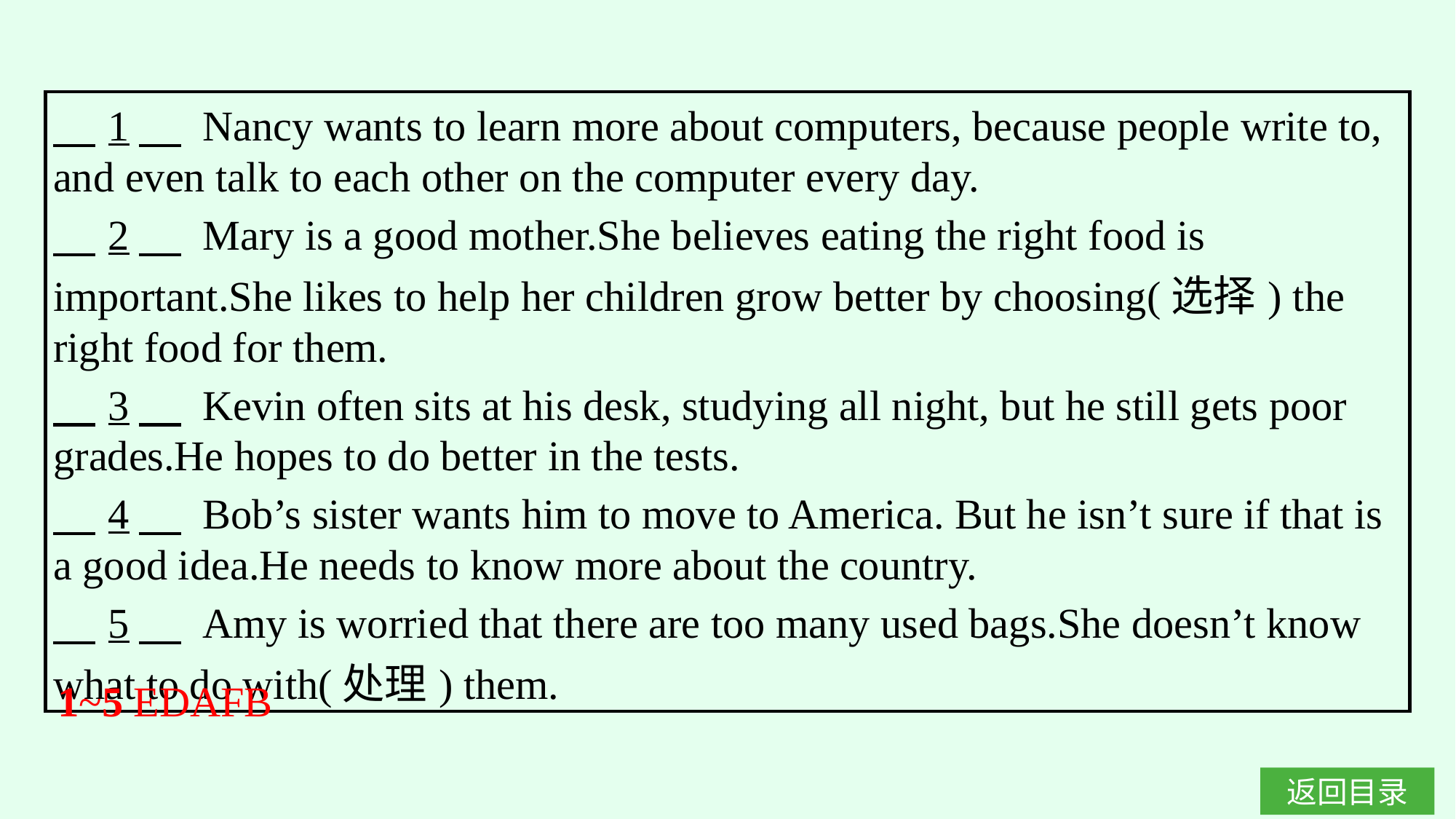

| 1　 Nancy wants to learn more about computers, because people write to, and even talk to each other on the computer every day.  　2　 Mary is a good mother.She believes eating the right food is important.She likes to help her children grow better by choosing(选择) the right food for them.  　3　 Kevin often sits at his desk, studying all night, but he still gets poor grades.He hopes to do better in the tests.  　4　 Bob’s sister wants him to move to America. But he isn’t sure if that is a good idea.He needs to know more about the country.  　5　 Amy is worried that there are too many used bags.She doesn’t know what to do with(处理) them. |
| --- |
1~5 EDAFB